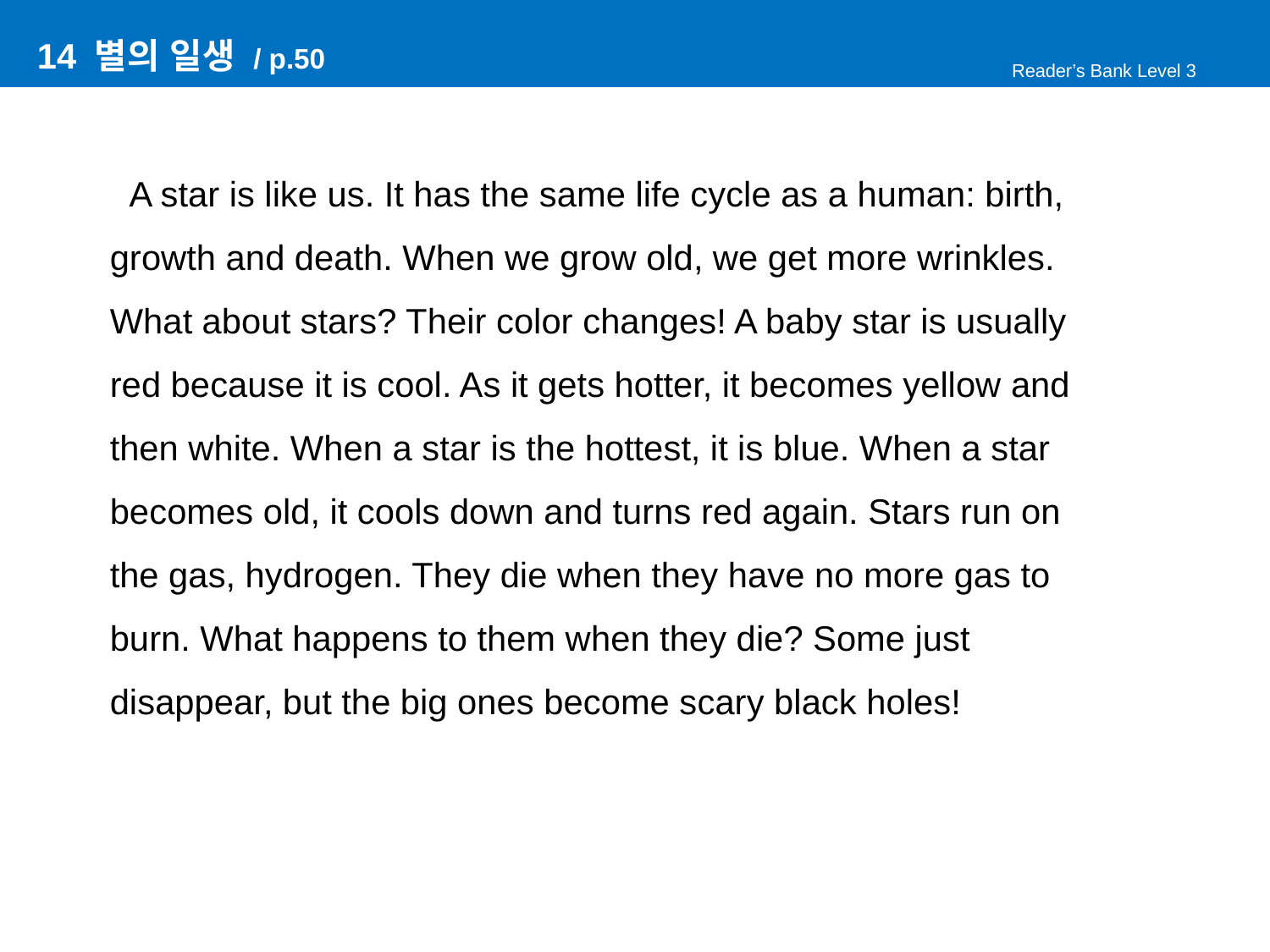

# 14 별의 일생 / p.50
Reader’s Bank Level 3

  A star is like us. It has the same life cycle as a human: birth,
growth and death. When we grow old, we get more wrinkles.
What about stars? Their color changes! A baby star is usually
red because it is cool. As it gets hotter, it becomes yellow and
then white. When a star is the hottest, it is blue. When a star
becomes old, it cools down and turns red again. Stars run on
the gas, hydrogen. They die when they have no more gas to
burn. What happens to them when they die? Some just
disappear, but the big ones become scary black holes!